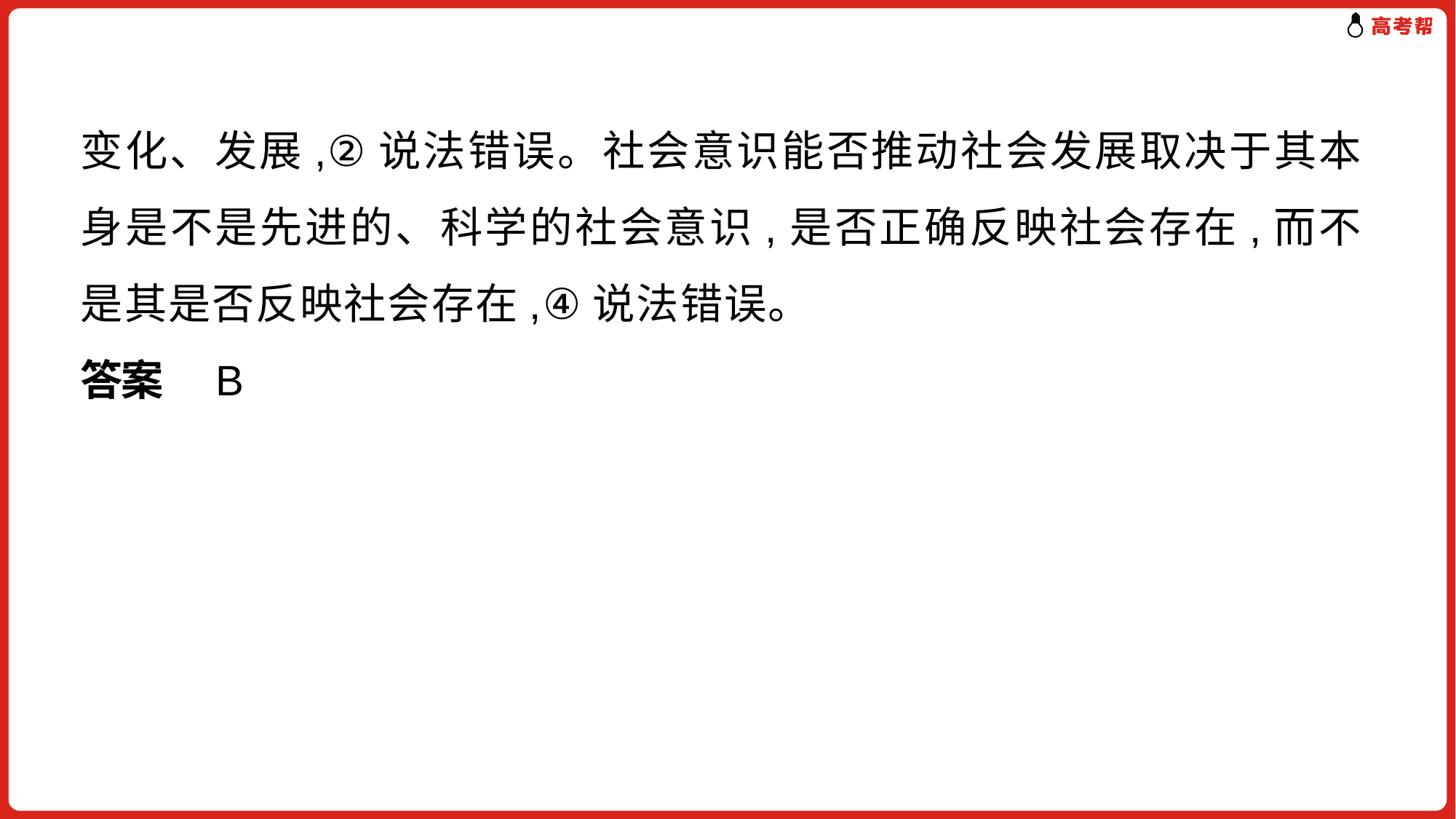

变化、发展,②说法错误。社会意识能否推动社会发展取决于其本身是不是先进的、科学的社会意识,是否正确反映社会存在,而不是其是否反映社会存在,④说法错误。
答案     B